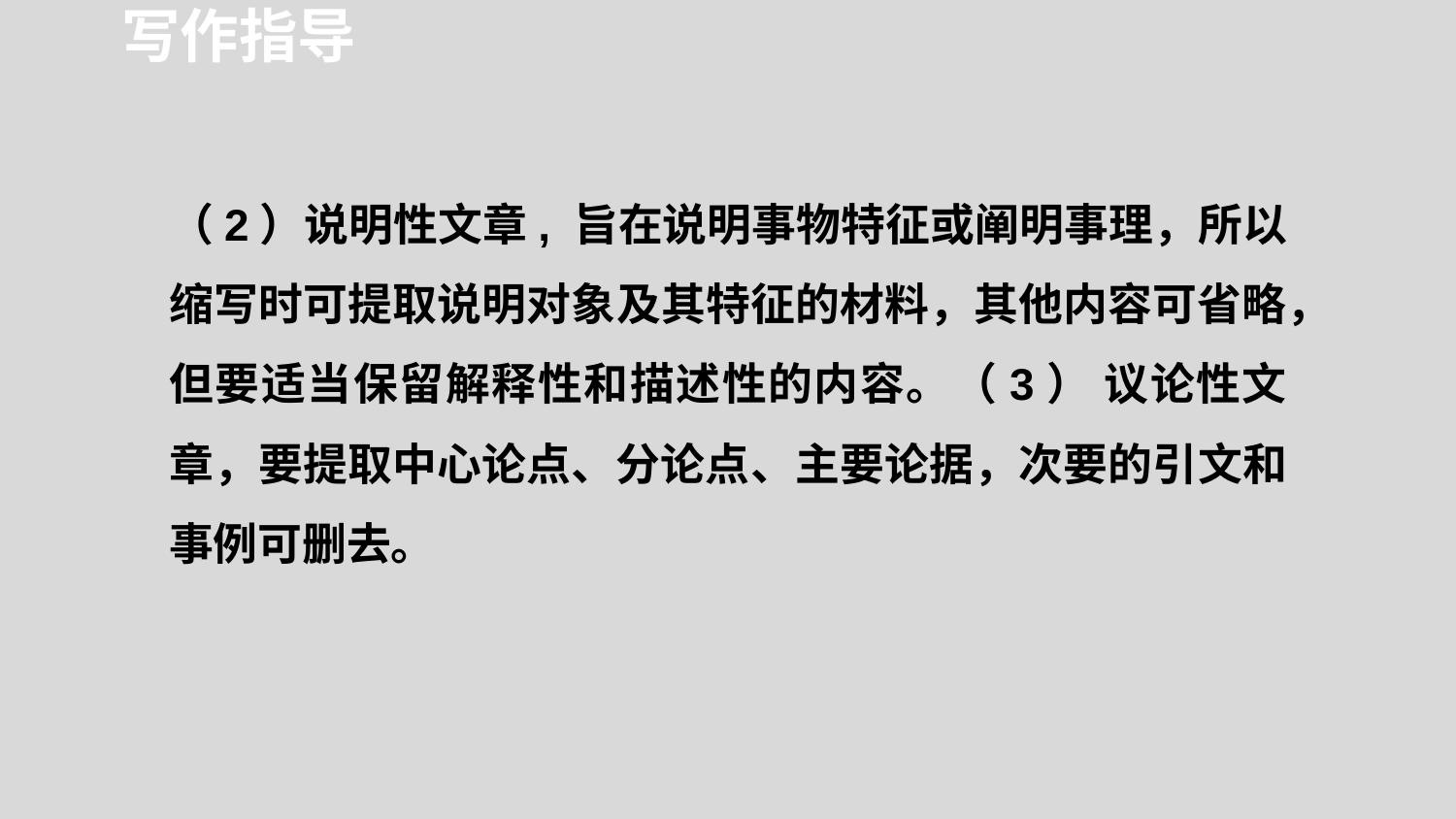

写作指导
（2）说明性文章, 旨在说明事物特征或阐明事理，所以缩写时可提取说明对象及其特征的材料，其他内容可省略，但要适当保留解释性和描述性的内容。（3） 议论性文章，要提取中心论点、分论点、主要论据，次要的引文和事例可删去。